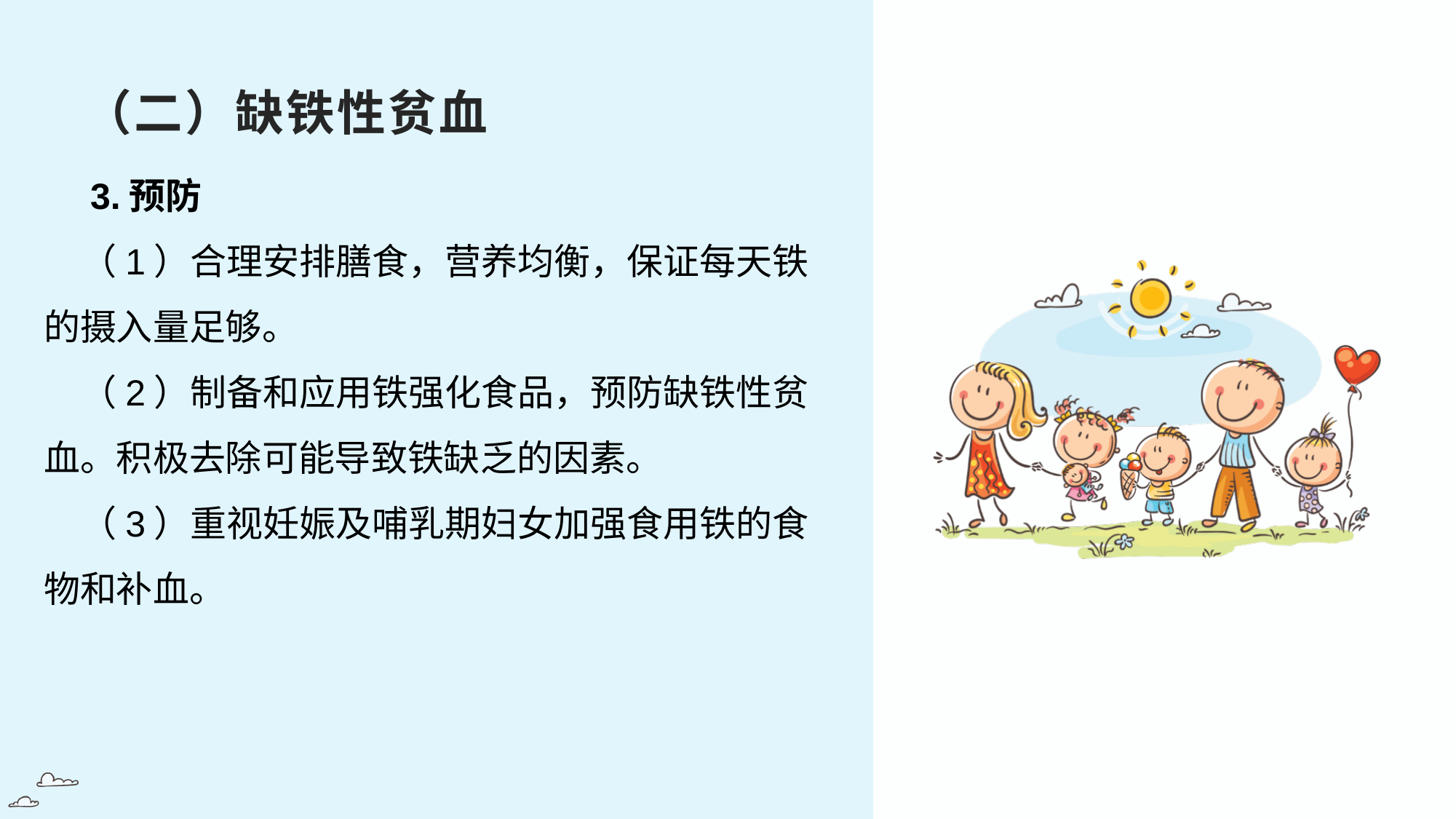

（二）缺铁性贫血
 3.预防
（1）合理安排膳食，营养均衡，保证每天铁的摄入量足够。
（2）制备和应用铁强化食品，预防缺铁性贫血。积极去除可能导致铁缺乏的因素。
（3）重视妊娠及哺乳期妇女加强食用铁的食物和补血。